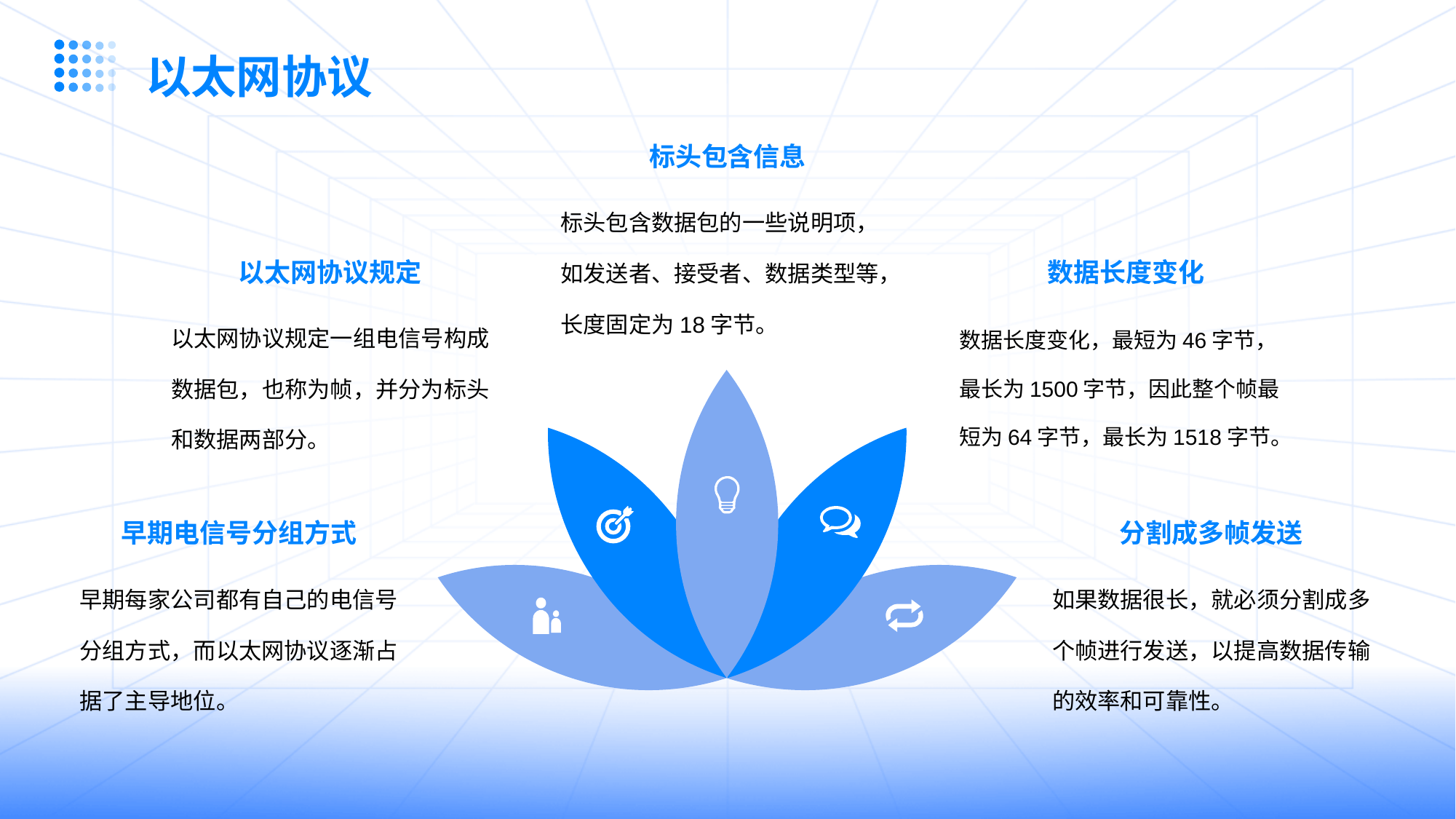

以太网协议

标头包含信息
标头包含数据包的一些说明项，如发送者、接受者、数据类型等，长度固定为18字节。
以太网协议规定
数据长度变化
以太网协议规定一组电信号构成数据包，也称为帧，并分为标头和数据两部分。
数据长度变化，最短为46字节，最长为1500字节，因此整个帧最短为64字节，最长为1518字节。

早期电信号分组方式
分割成多帧发送

早期每家公司都有自己的电信号分组方式，而以太网协议逐渐占据了主导地位。
如果数据很长，就必须分割成多个帧进行发送，以提高数据传输的效率和可靠性。